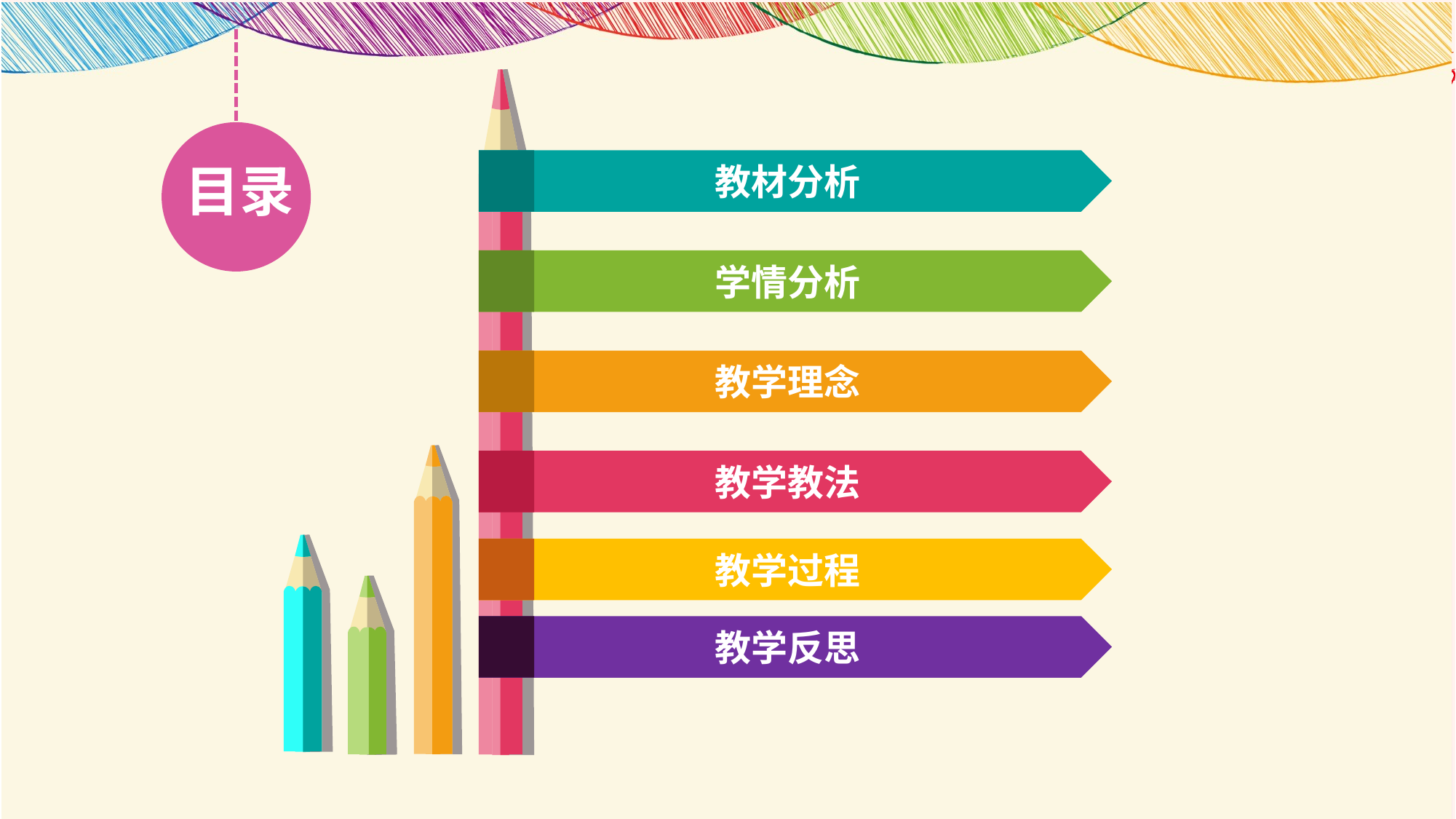

目录

教材分析
学情分析

教学理念

教学教法

教学过程

教学反思